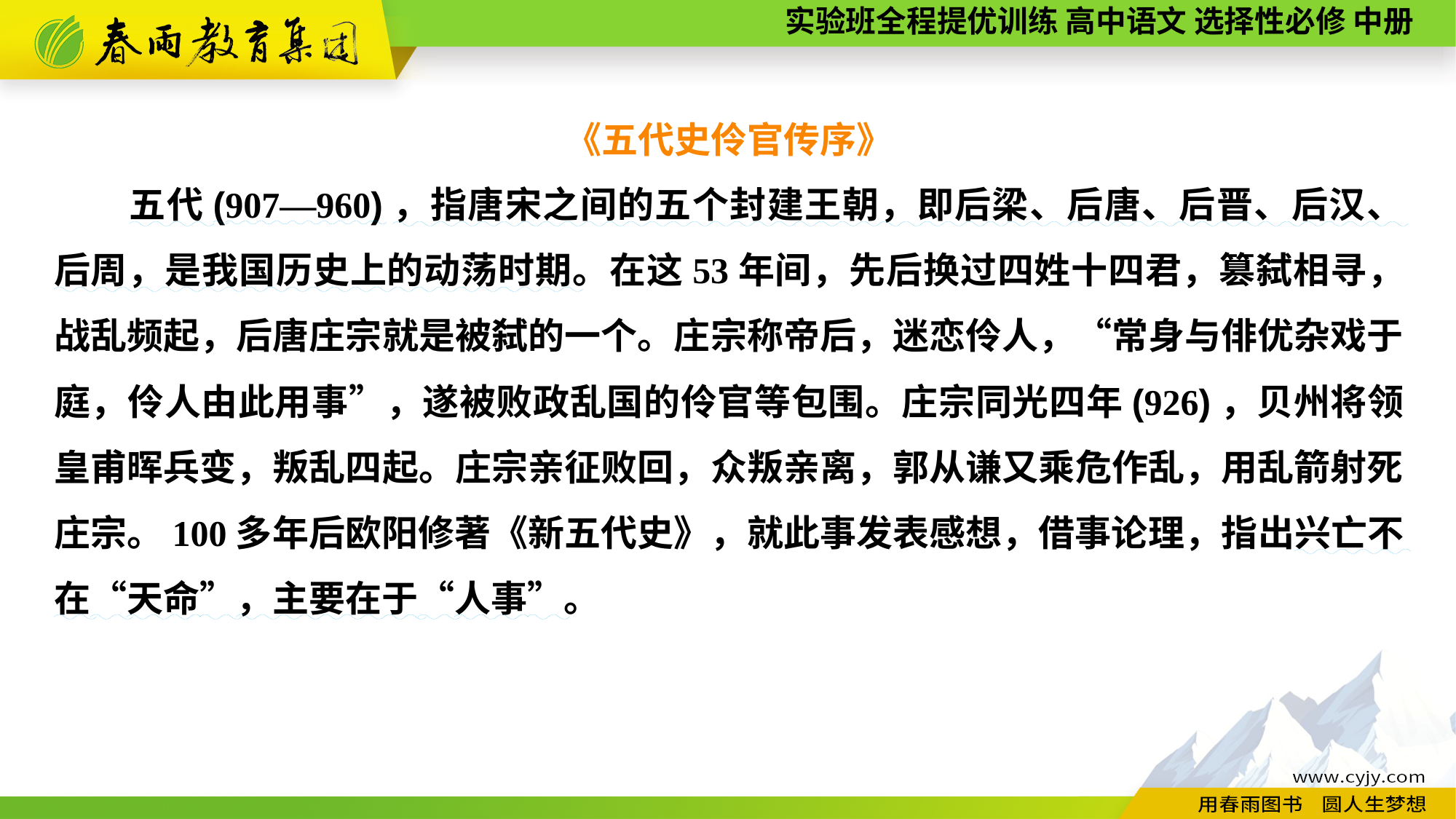

《五代史伶官传序》
五代(907—960)，指唐宋之间的五个封建王朝，即后梁、后唐、后晋、后汉、后周，是我国历史上的动荡时期。在这53年间，先后换过四姓十四君，篡弑相寻，战乱频起，后唐庄宗就是被弑的一个。庄宗称帝后，迷恋伶人，“常身与俳优杂戏于庭，伶人由此用事”，遂被败政乱国的伶官等包围。庄宗同光四年(926)，贝州将领皇甫晖兵变，叛乱四起。庄宗亲征败回，众叛亲离，郭从谦又乘危作乱，用乱箭射死庄宗。100多年后欧阳修著《新五代史》，就此事发表感想，借事论理，指出兴亡不在“天命”，主要在于“人事”。